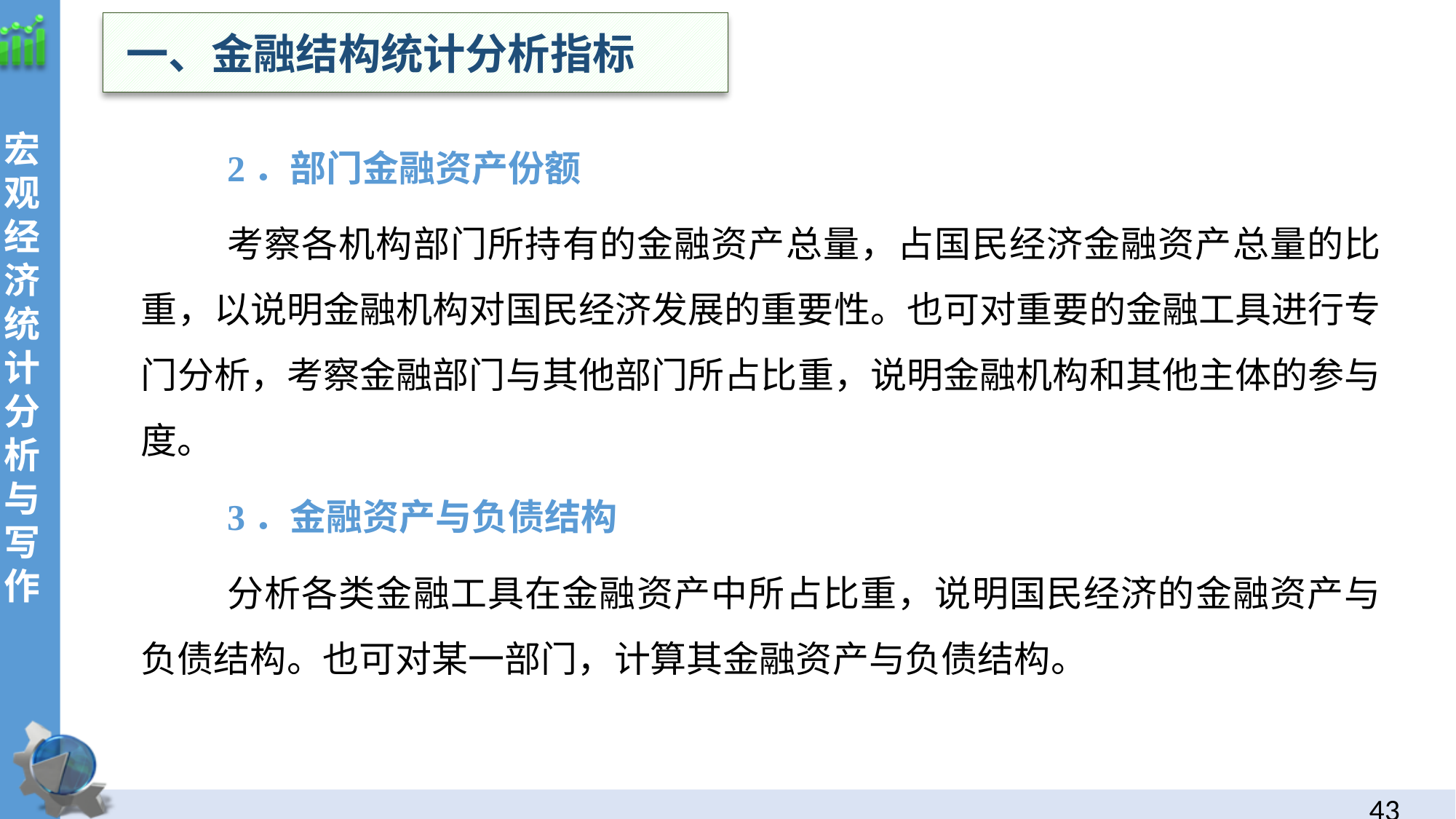

一、金融结构统计分析指标
2．部门金融资产份额
考察各机构部门所持有的金融资产总量，占国民经济金融资产总量的比重，以说明金融机构对国民经济发展的重要性。也可对重要的金融工具进行专门分析，考察金融部门与其他部门所占比重，说明金融机构和其他主体的参与度。
3．金融资产与负债结构
分析各类金融工具在金融资产中所占比重，说明国民经济的金融资产与负债结构。也可对某一部门，计算其金融资产与负债结构。

43